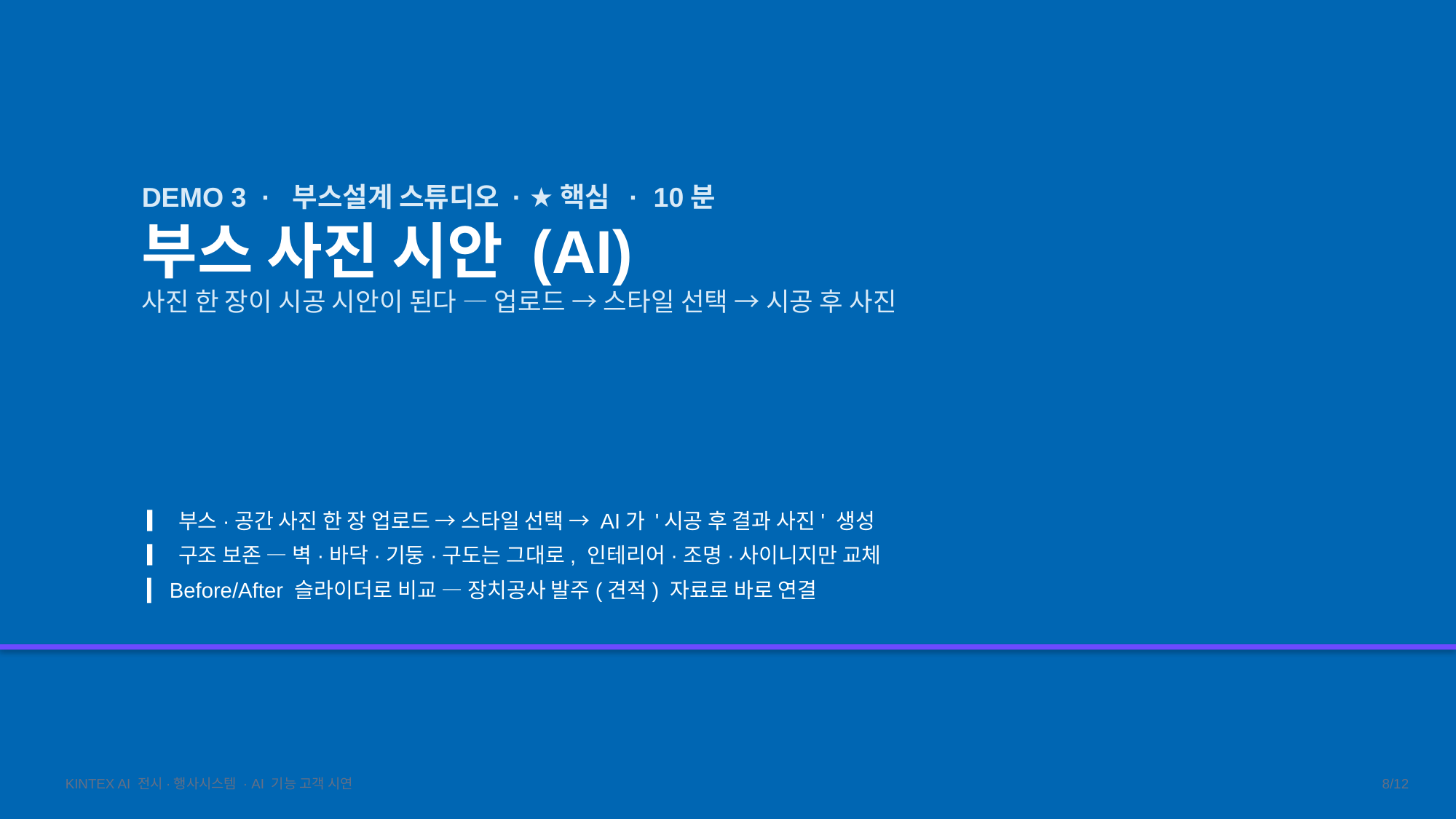

DEMO 3  ·  부스설계 스튜디오 · ★핵심  ·  10분
부스 사진 시안 (AI)
사진 한 장이 시공 시안이 된다 — 업로드 → 스타일 선택 → 시공 후 사진
▎ 부스·공간 사진 한 장 업로드 → 스타일 선택 → AI가 '시공 후 결과 사진' 생성
▎ 구조 보존 — 벽·바닥·기둥·구도는 그대로, 인테리어·조명·사이니지만 교체
▎ Before/After 슬라이더로 비교 — 장치공사 발주(견적) 자료로 바로 연결

KINTEX AI 전시·행사시스템 · AI 기능 고객 시연
8/12